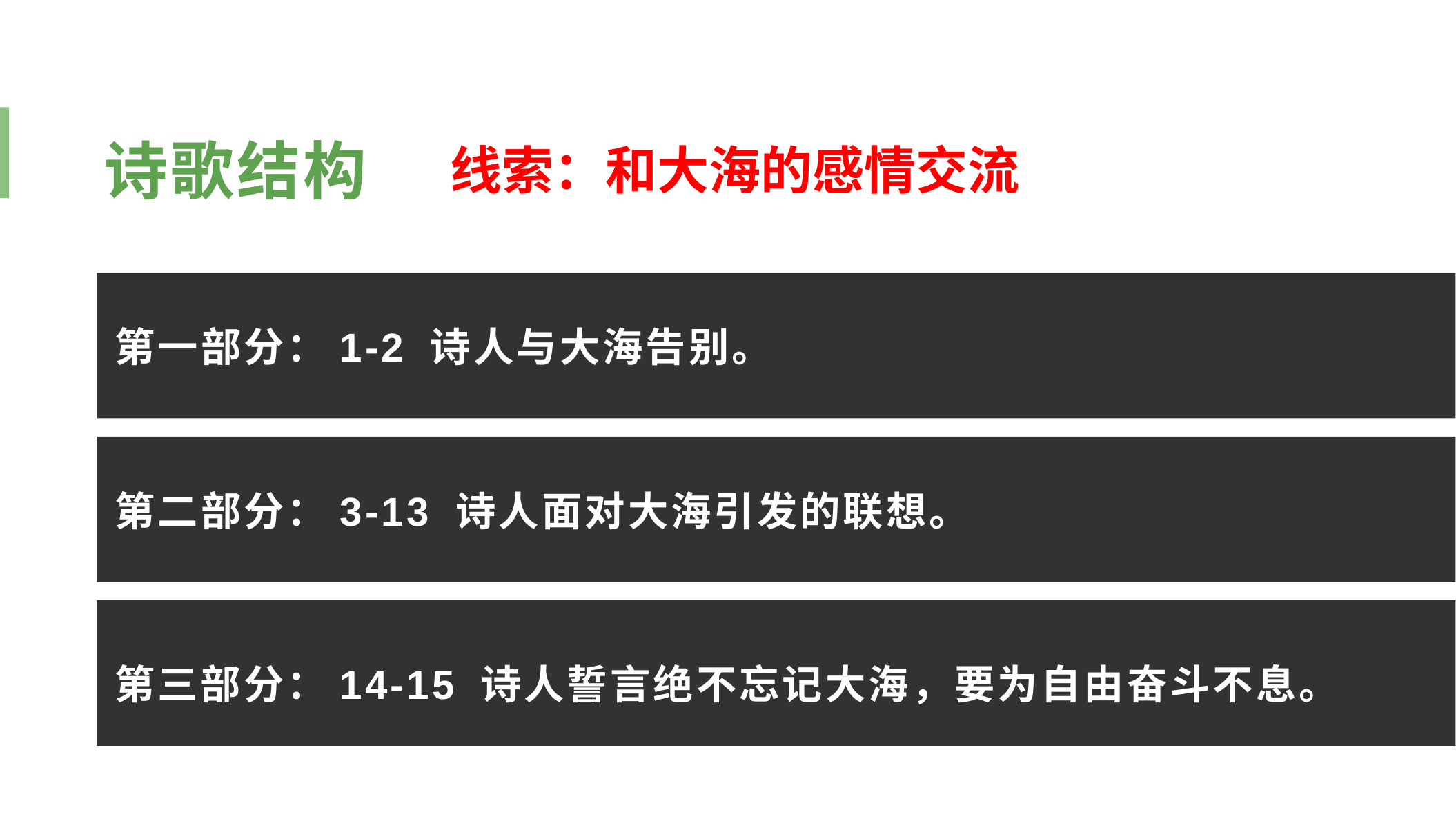

诗歌结构
线索：和大海的感情交流

第一部分：1-2 诗人与大海告别。

第二部分：3-13 诗人面对大海引发的联想。

第三部分：14-15 诗人誓言绝不忘记大海，要为自由奋斗不息。